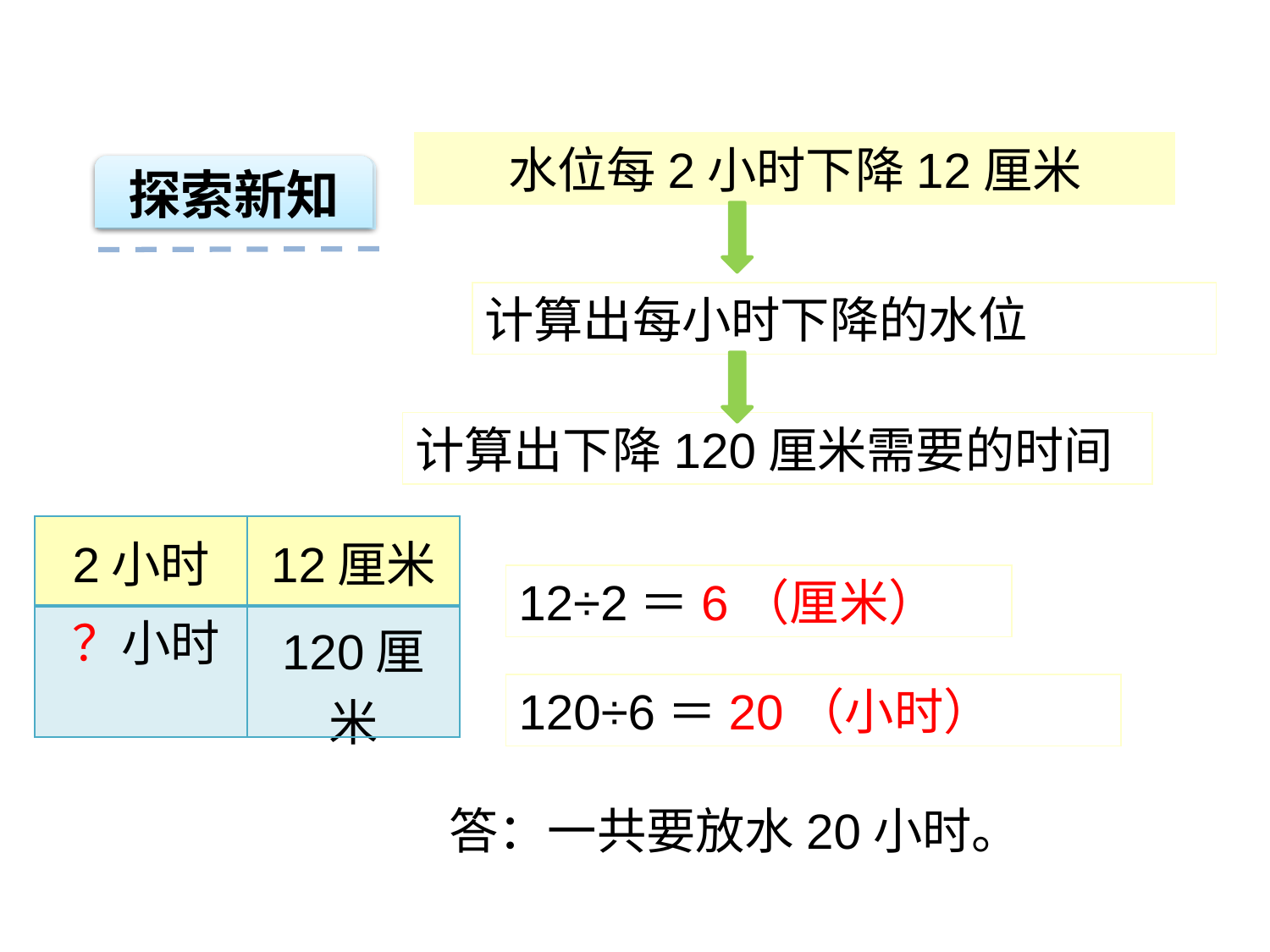

水位每2小时下降12厘米
探索新知

计算出每小时下降的水位

计算出下降120厘米需要的时间
| 2小时 | 12厘米 |
| --- | --- |
|  | 120厘米 |
12÷2＝6（厘米）
 ？小时
120÷6＝20（小时）
答：一共要放水20小时。